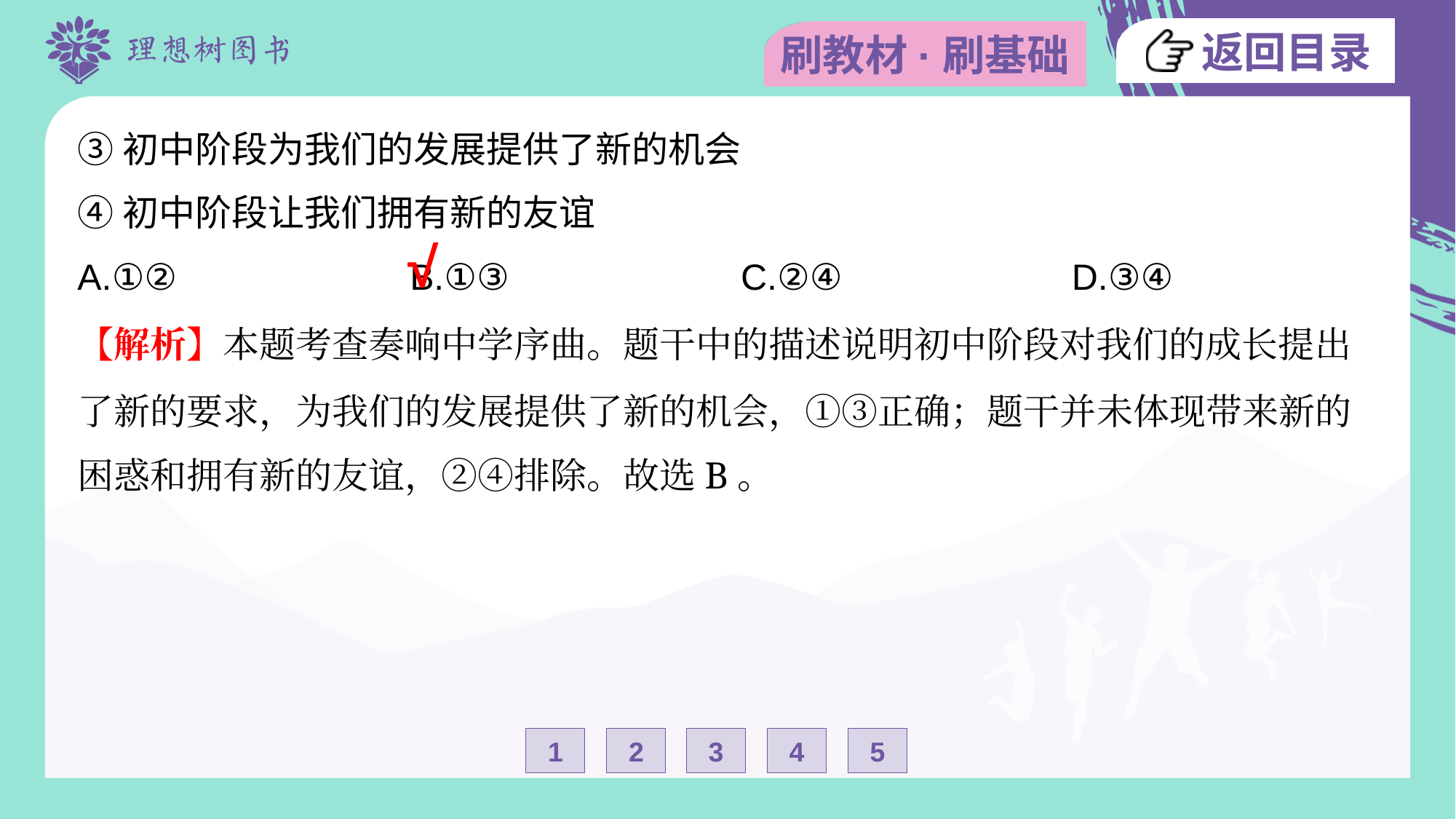

③初中阶段为我们的发展提供了新的机会
④初中阶段让我们拥有新的友谊
√
A.①②	B.①③	C.②④	D.③④
【解析】本题考查奏响中学序曲。题干中的描述说明初中阶段对我们的成长提出
了新的要求，为我们的发展提供了新的机会，①③正确；题干并未体现带来新的
困惑和拥有新的友谊，②④排除。故选B。